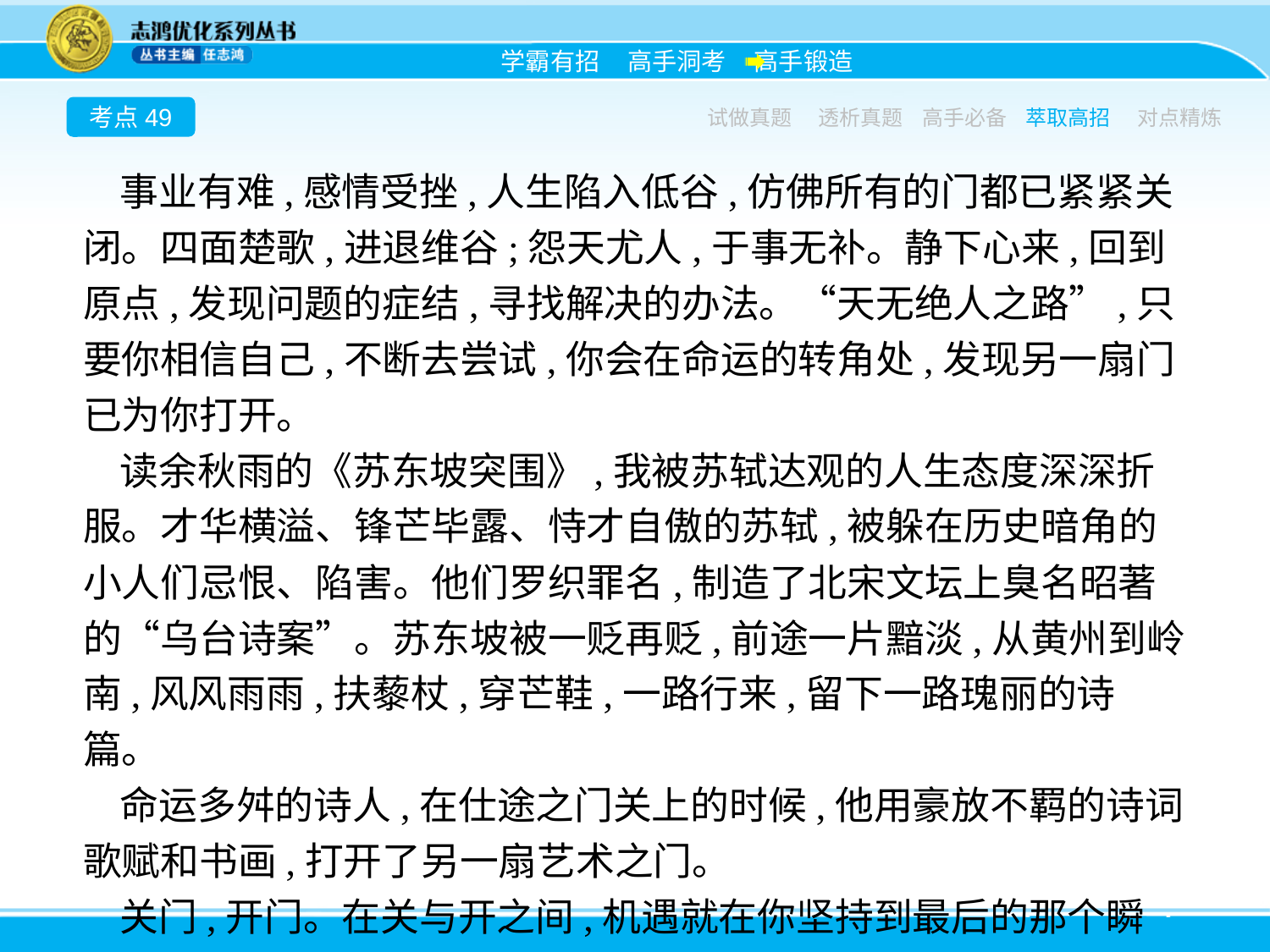

考点49
试做真题
透析真题
高手必备
萃取高招
对点精炼
事业有难,感情受挫,人生陷入低谷,仿佛所有的门都已紧紧关闭。四面楚歌,进退维谷;怨天尤人,于事无补。静下心来,回到原点,发现问题的症结,寻找解决的办法。“天无绝人之路”,只要你相信自己,不断去尝试,你会在命运的转角处,发现另一扇门已为你打开。
读余秋雨的《苏东坡突围》,我被苏轼达观的人生态度深深折服。才华横溢、锋芒毕露、恃才自傲的苏轼,被躲在历史暗角的小人们忌恨、陷害。他们罗织罪名,制造了北宋文坛上臭名昭著的“乌台诗案”。苏东坡被一贬再贬,前途一片黯淡,从黄州到岭南,风风雨雨,扶藜杖,穿芒鞋,一路行来,留下一路瑰丽的诗篇。
命运多舛的诗人,在仕途之门关上的时候,他用豪放不羁的诗词歌赋和书画,打开了另一扇艺术之门。
关门,开门。在关与开之间,机遇就在你坚持到最后的那个瞬间。